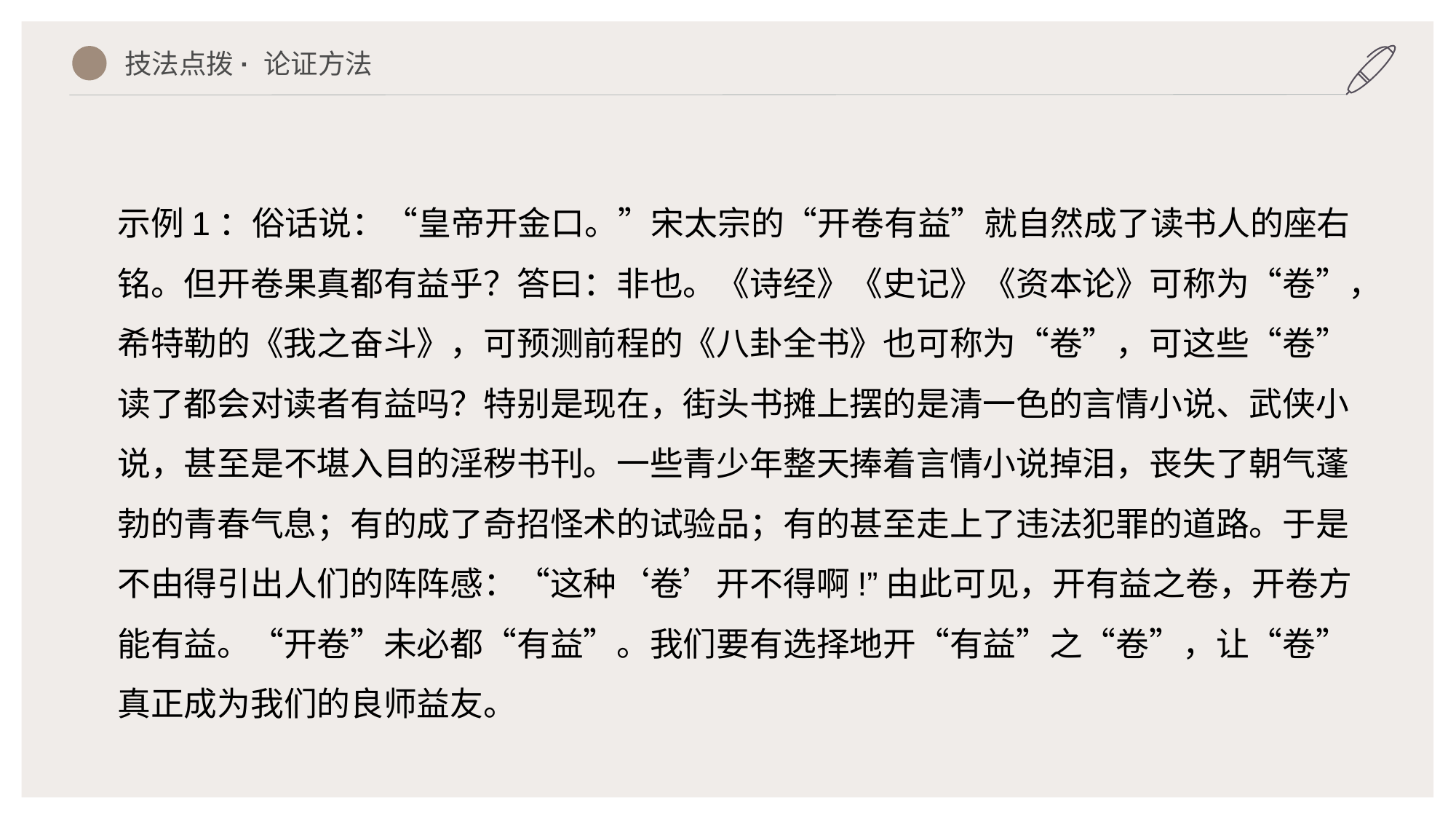

技法点拨· 论证方法

示例1：俗话说：“皇帝开金口。”宋太宗的“开卷有益”就自然成了读书人的座右铭。但开卷果真都有益乎？答曰：非也。《诗经》《史记》《资本论》可称为“卷”，希特勒的《我之奋斗》，可预测前程的《八卦全书》也可称为“卷”，可这些“卷”读了都会对读者有益吗？特别是现在，街头书摊上摆的是清一色的言情小说、武侠小说，甚至是不堪入目的淫秽书刊。一些青少年整天捧着言情小说掉泪，丧失了朝气蓬勃的青春气息；有的成了奇招怪术的试验品；有的甚至走上了违法犯罪的道路。于是不由得引出人们的阵阵感：“这种‘卷’开不得啊!”由此可见，开有益之卷，开卷方能有益。“开卷”未必都“有益”。我们要有选择地开“有益”之“卷”，让“卷”真正成为我们的良师益友。